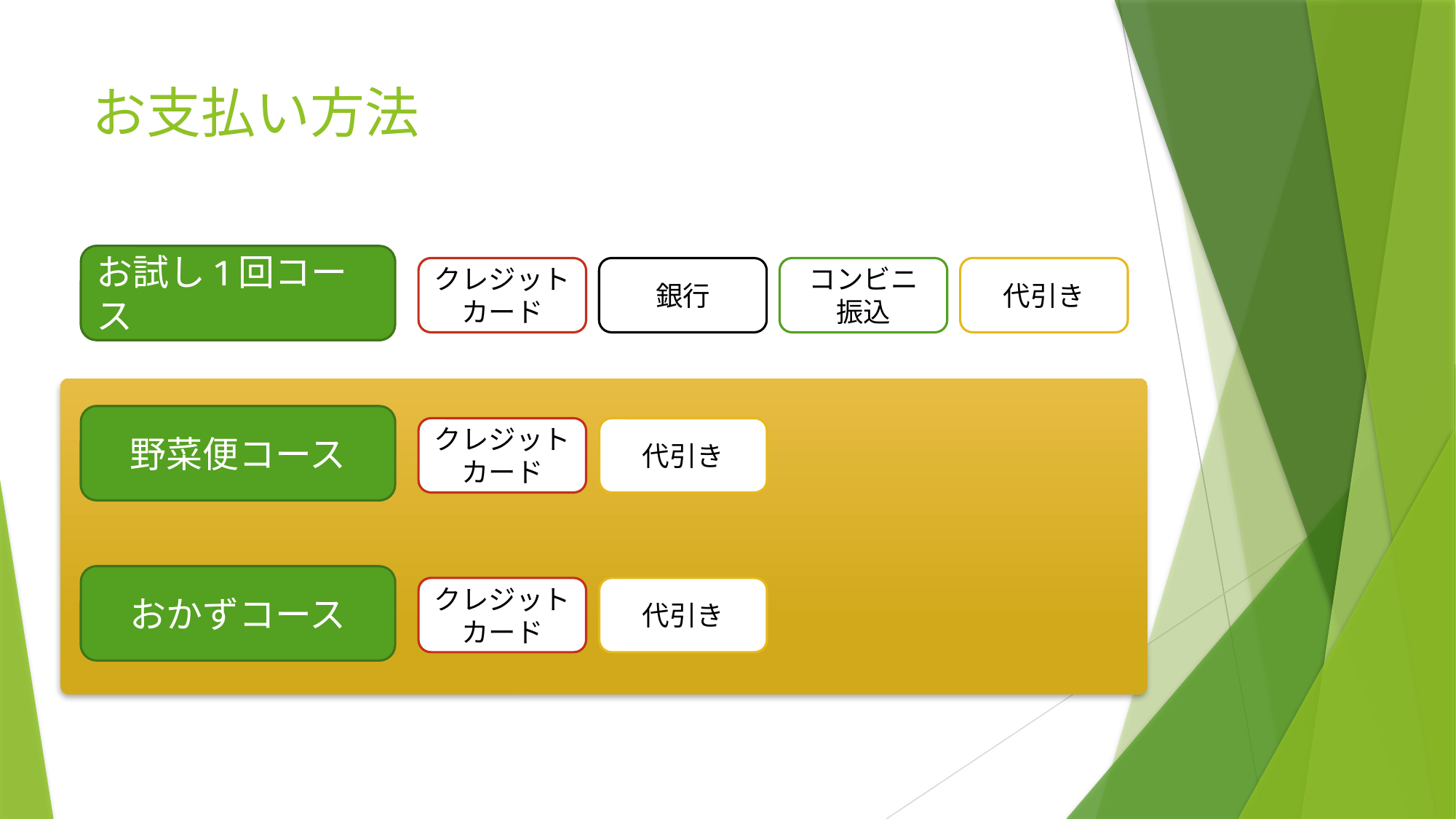

# お支払い方法
お試し1回コース
クレジットカード
銀行
コンビニ
振込
代引き

野菜便コース
クレジットカード
代引き
おかずコース
クレジットカード
代引き